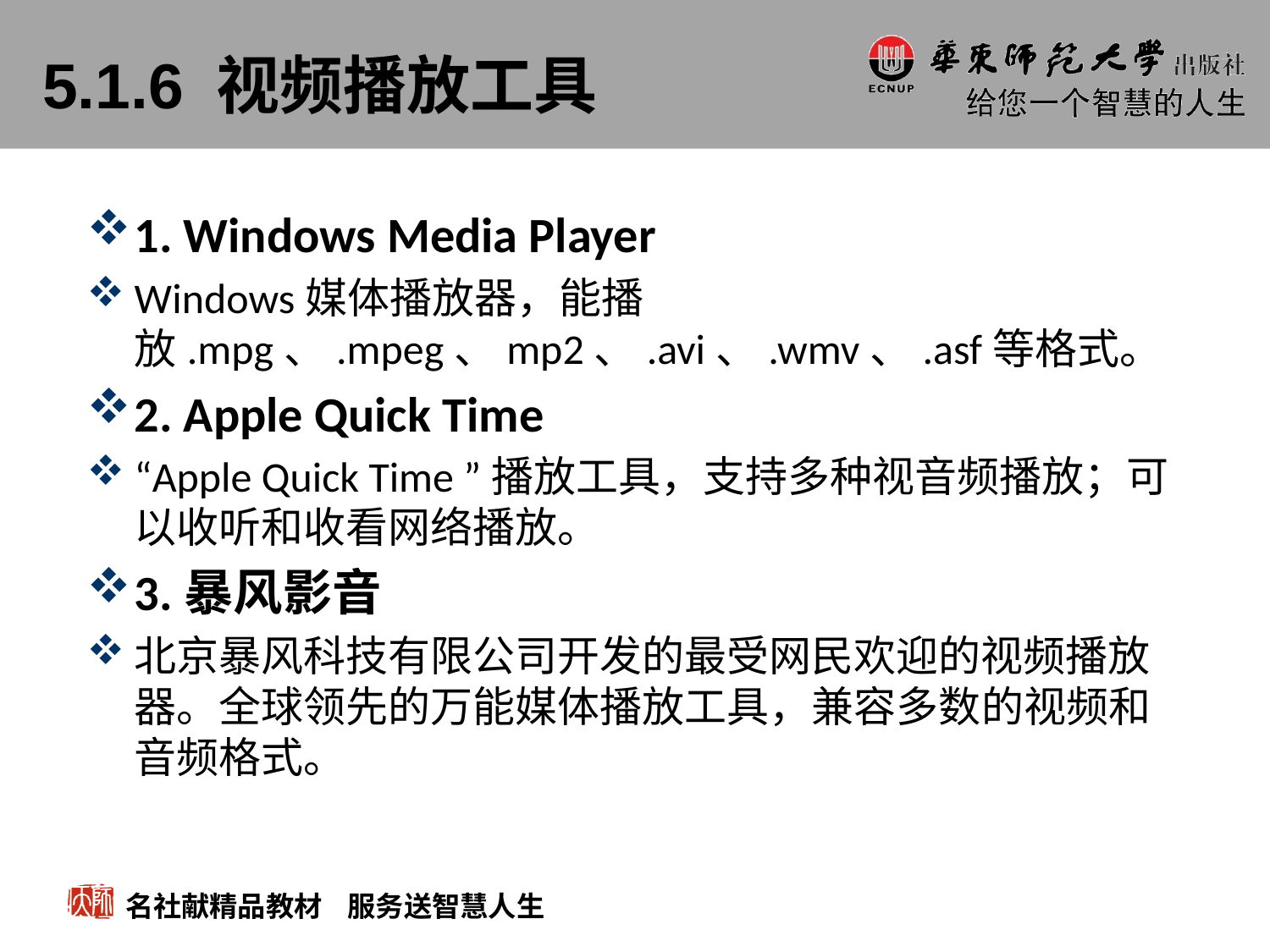

# 5.1.6 视频播放工具
1. Windows Media Player
Windows媒体播放器，能播放.mpg、.mpeg、mp2、.avi、.wmv、.asf等格式。
2. Apple Quick Time
“Apple Quick Time ”播放工具，支持多种视音频播放；可以收听和收看网络播放。
3.暴风影音
北京暴风科技有限公司开发的最受网民欢迎的视频播放器。全球领先的万能媒体播放工具，兼容多数的视频和音频格式。